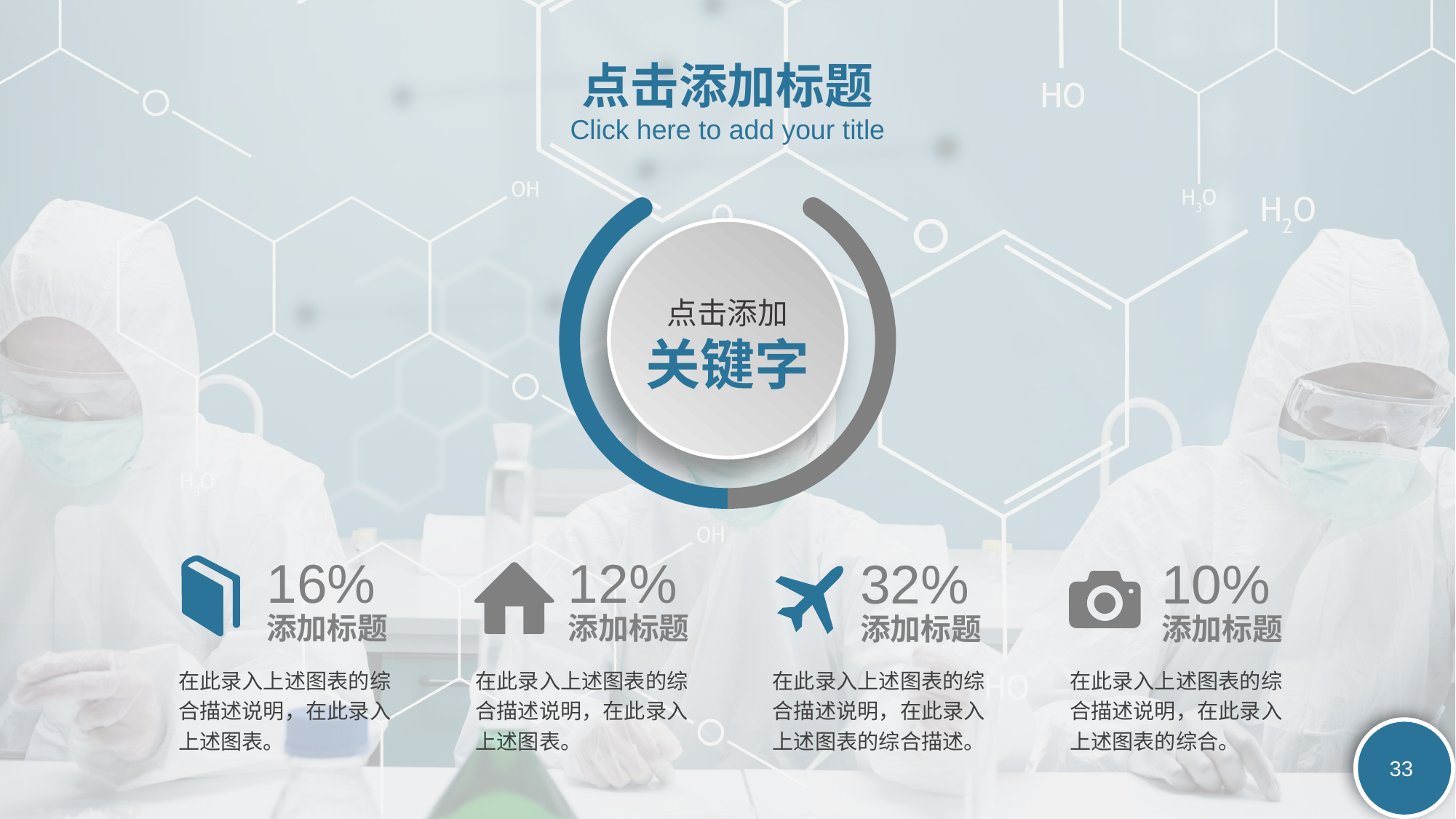

点击添加标题
Click here to add your title

点击添加
关键字
16%
12%
32%
10%

添加标题
添加标题
添加标题
添加标题
在此录入上述图表的综合描述说明，在此录入上述图表。
在此录入上述图表的综合描述说明，在此录入上述图表。
在此录入上述图表的综合描述说明，在此录入上述图表的综合描述。
在此录入上述图表的综合描述说明，在此录入上述图表的综合。